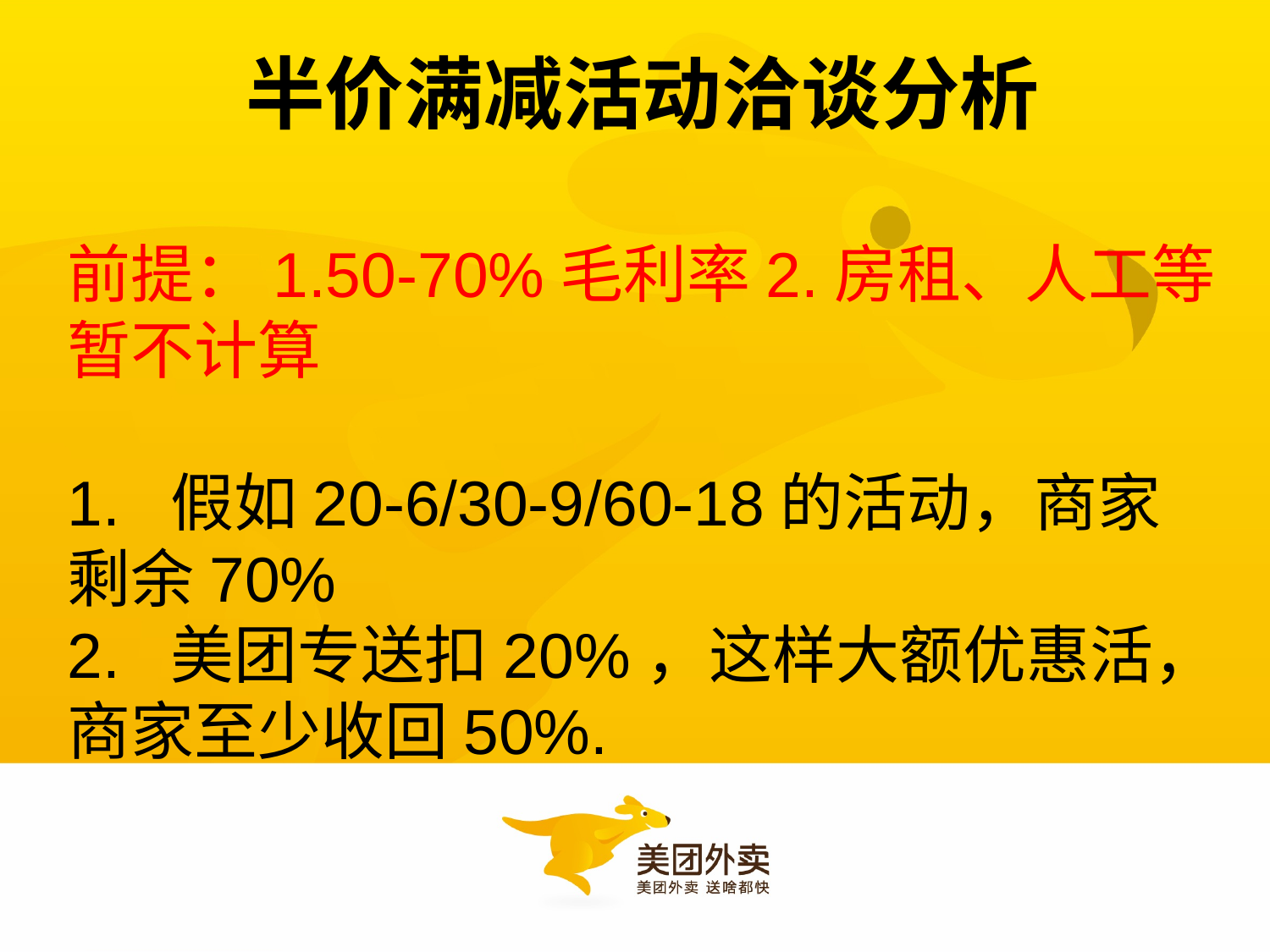

# 半价满减活动洽谈分析

前提：1.50-70%毛利率2.房租、人工等暂不计算

1.  假如20-6/30-9/60-18的活动，商家剩余70%
2.  美团专送扣20%，这样大额优惠活，商家至少收回50%.